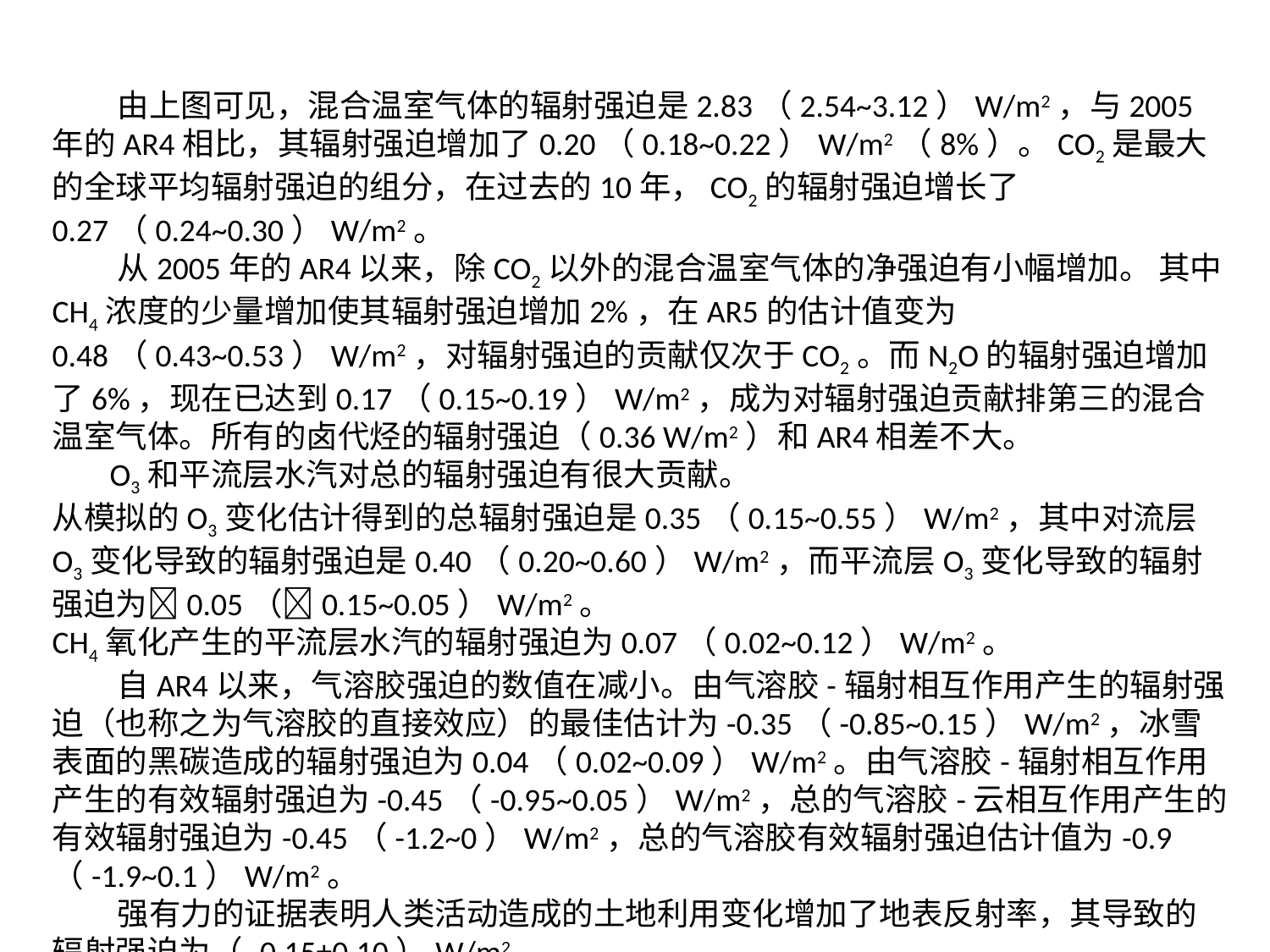

由上图可见，混合温室气体的辐射强迫是2.83（2.54~3.12）W/m2，与2005年的AR4相比，其辐射强迫增加了0.20（0.18~0.22）W/m2（8%）。CO2是最大的全球平均辐射强迫的组分，在过去的10年，CO2的辐射强迫增长了0.27（0.24~0.30）W/m2。
        从2005年的AR4以来，除CO2以外的混合温室气体的净强迫有小幅增加。 其中CH4浓度的少量增加使其辐射强迫增加2%，在AR5的估计值变为0.48（0.43~0.53）W/m2，对辐射强迫的贡献仅次于CO2。而N2O的辐射强迫增加了6%，现在已达到0.17（0.15~0.19）W/m2，成为对辐射强迫贡献排第三的混合温室气体。所有的卤代烃的辐射强迫（0.36 W/m2）和AR4相差不大。
        O3和平流层水汽对总的辐射强迫有很大贡献。
从模拟的O3变化估计得到的总辐射强迫是0.35（0.15~0.55）W/m2，其中对流层O3变化导致的辐射强迫是0.40（0.20~0.60）W/m2，而平流层O3变化导致的辐射强迫为−0.05（−0.15~0.05）W/m2。
CH4氧化产生的平流层水汽的辐射强迫为0.07（0.02~0.12）W/m2。
        自AR4以来，气溶胶强迫的数值在减小。由气溶胶-辐射相互作用产生的辐射强迫（也称之为气溶胶的直接效应）的最佳估计为-0.35（-0.85~0.15）W/m2，冰雪表面的黑碳造成的辐射强迫为0.04（0.02~0.09）W/m2。由气溶胶-辐射相互作用产生的有效辐射强迫为-0.45（-0.95~0.05）W/m2，总的气溶胶-云相互作用产生的有效辐射强迫为-0.45（-1.2~0）W/m2，总的气溶胶有效辐射强迫估计值为-0.9（-1.9~0.1）W/m2。
        强有力的证据表明人类活动造成的土地利用变化增加了地表反射率，其导致的辐射强迫为（-0.15±0.10）W/m2。
        太阳总辐照度（TSI）的变化导致的1750—2011年间的正辐射强迫为0.05(0.00~0.10) W/m2。